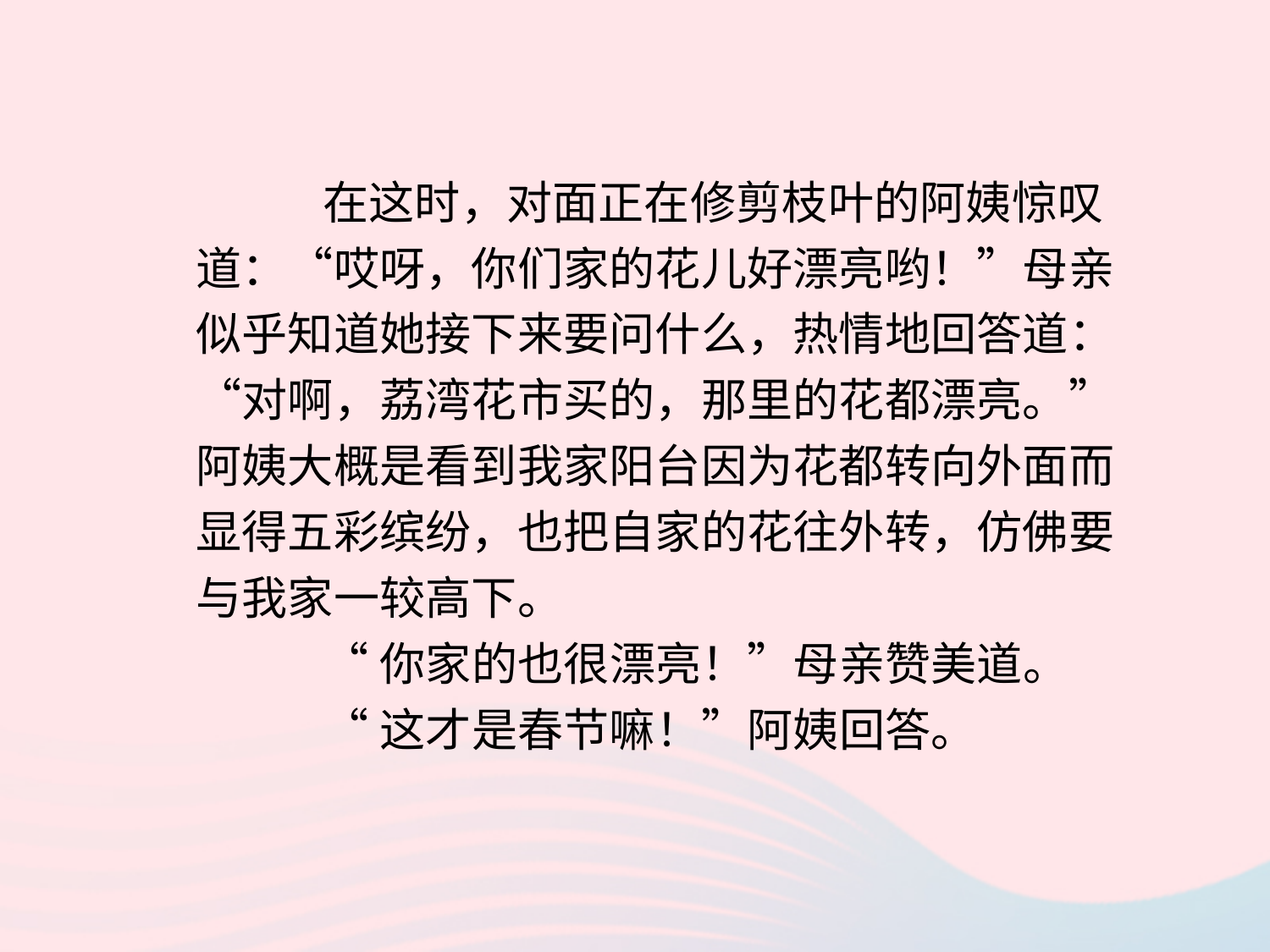

在这时，对面正在修剪枝叶的阿姨惊叹道：“哎呀，你们家的花儿好漂亮哟！”母亲似乎知道她接下来要问什么，热情地回答道：“对啊，荔湾花市买的，那里的花都漂亮。”阿姨大概是看到我家阳台因为花都转向外面而显得五彩缤纷，也把自家的花往外转，仿佛要与我家一较高下。
	“你家的也很漂亮！”母亲赞美道。
	“这才是春节嘛！”阿姨回答。